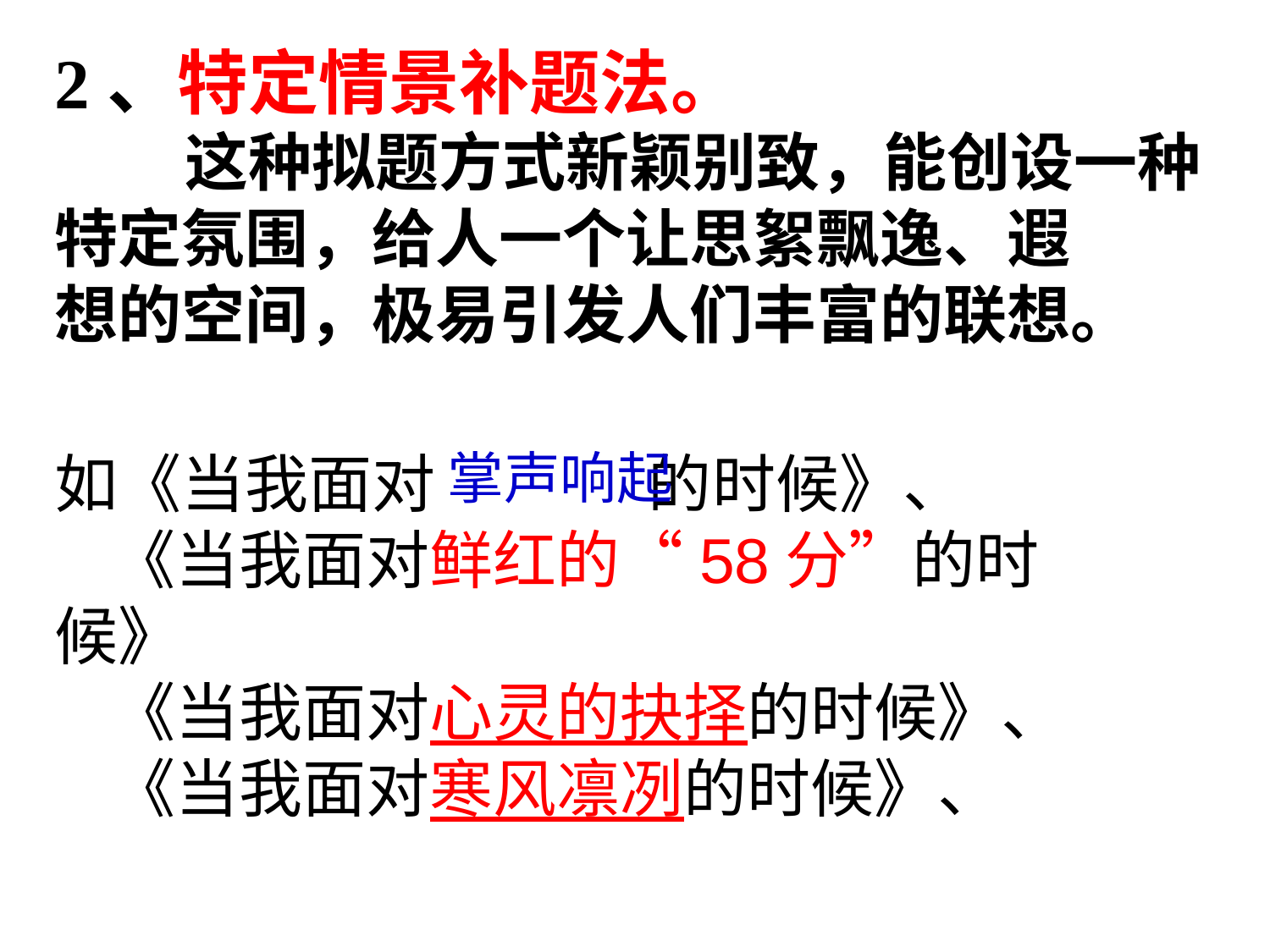

2、特定情景补题法。
        这种拟题方式新颖别致，能创设一种
特定氛围，给人一个让思絮飘逸、遐
想的空间，极易引发人们丰富的联想。

掌声响起
如《当我面对               的时候》、
   《当我面对鲜红的“58分”的时候》
   《当我面对心灵的抉择的时候》、
   《当我面对寒风凛冽的时候》、